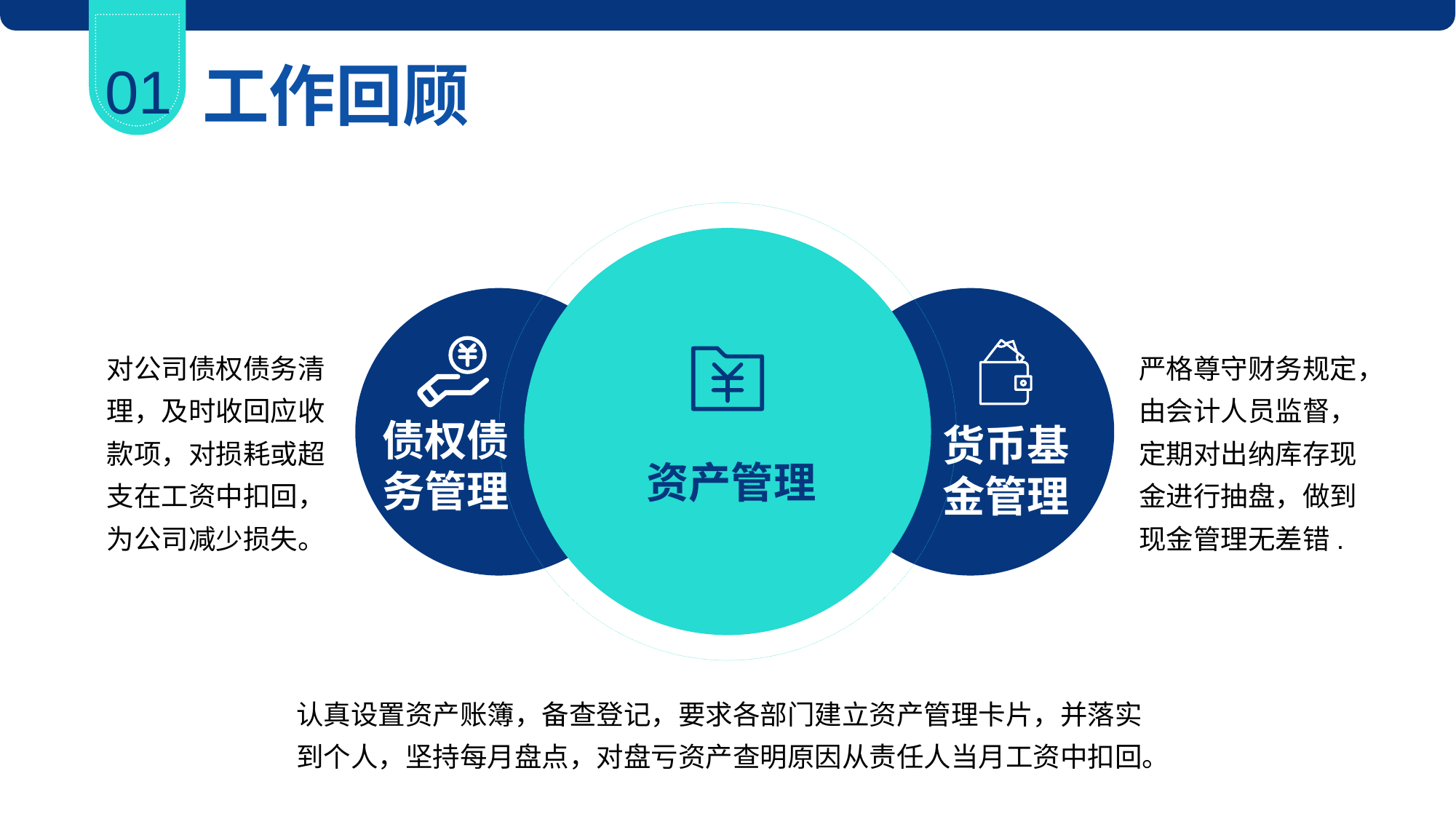

01
工作回顾

资产管理

债权债务管理

货币基金管理
严格尊守财务规定，由会计人员监督，定期对出纳库存现金进行抽盘，做到现金管理无差错.
对公司债权债务清理，及时收回应收款项，对损耗或超支在工资中扣回，为公司减少损失。
认真设置资产账簿，备查登记，要求各部门建立资产管理卡片，并落实到个人，坚持每月盘点，对盘亏资产查明原因从责任人当月工资中扣回。